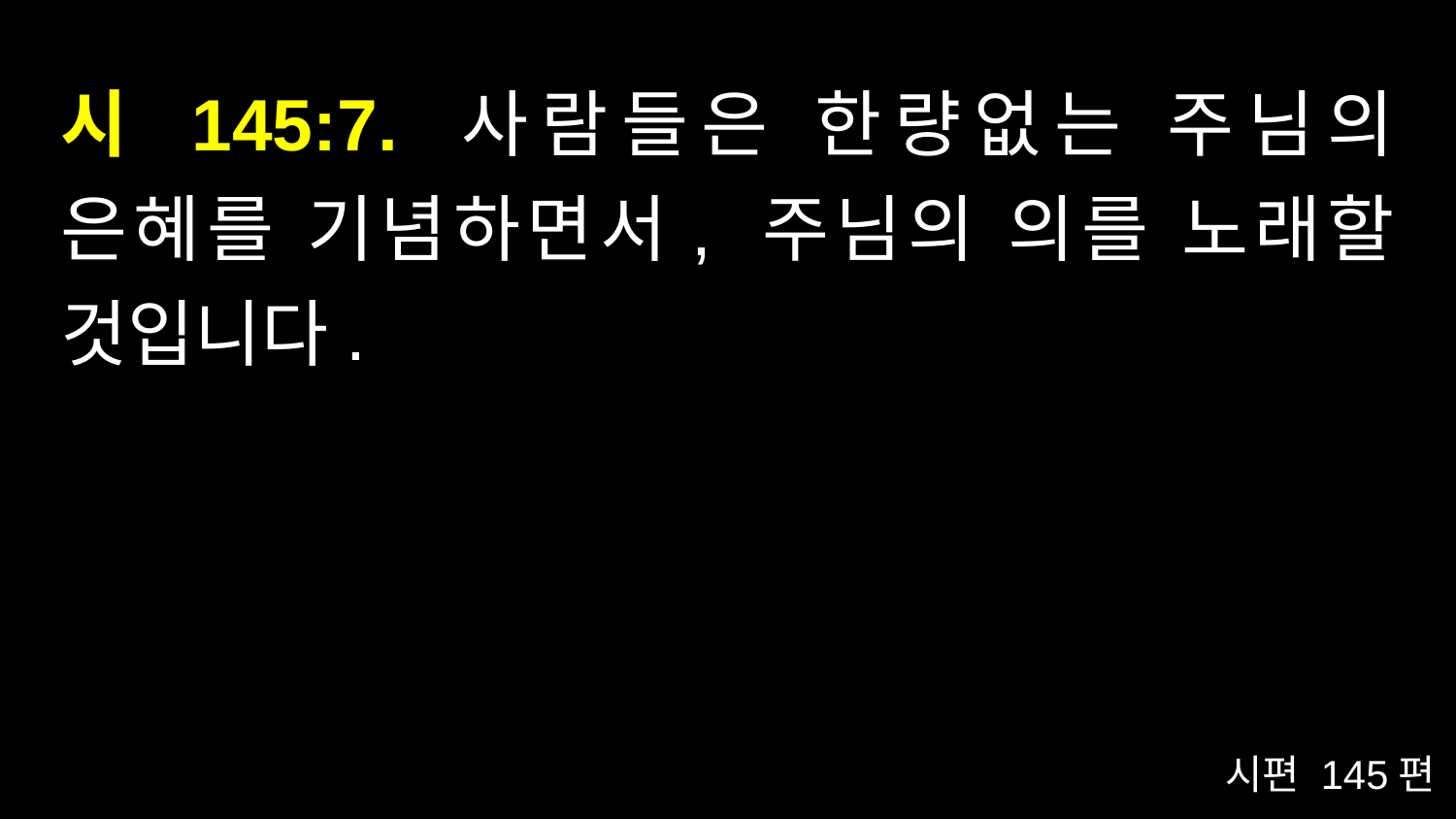

# 시 145:7. 사람들은 한량없는 주님의 은혜를 기념하면서, 주님의 의를 노래할 것입니다.
시편 145편